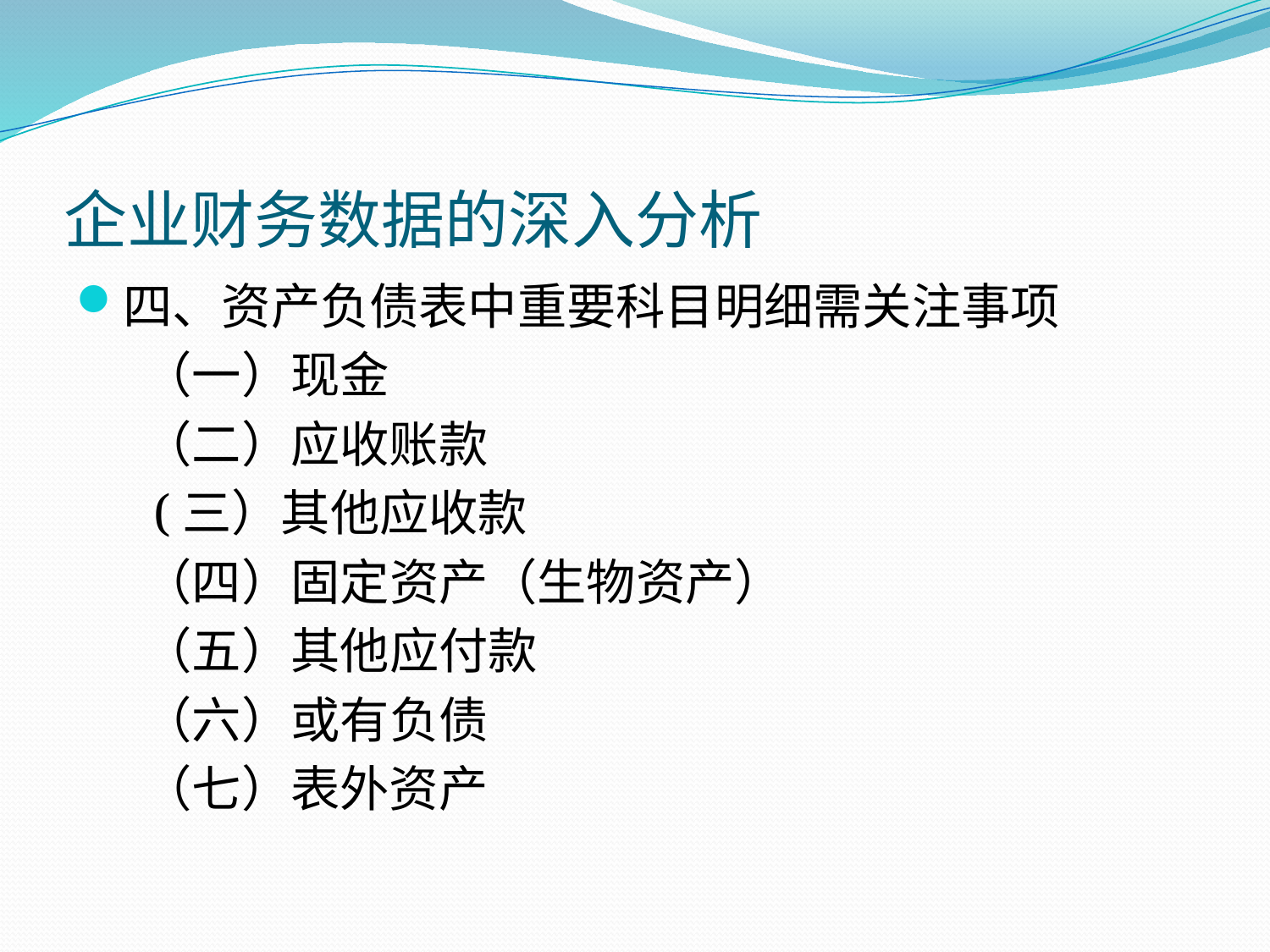

# 企业财务数据的深入分析
四、资产负债表中重要科目明细需关注事项
     （一）现金
     （二）应收账款
      (三）其他应收款
     （四）固定资产（生物资产）
     （五）其他应付款
     （六）或有负债
     （七）表外资产